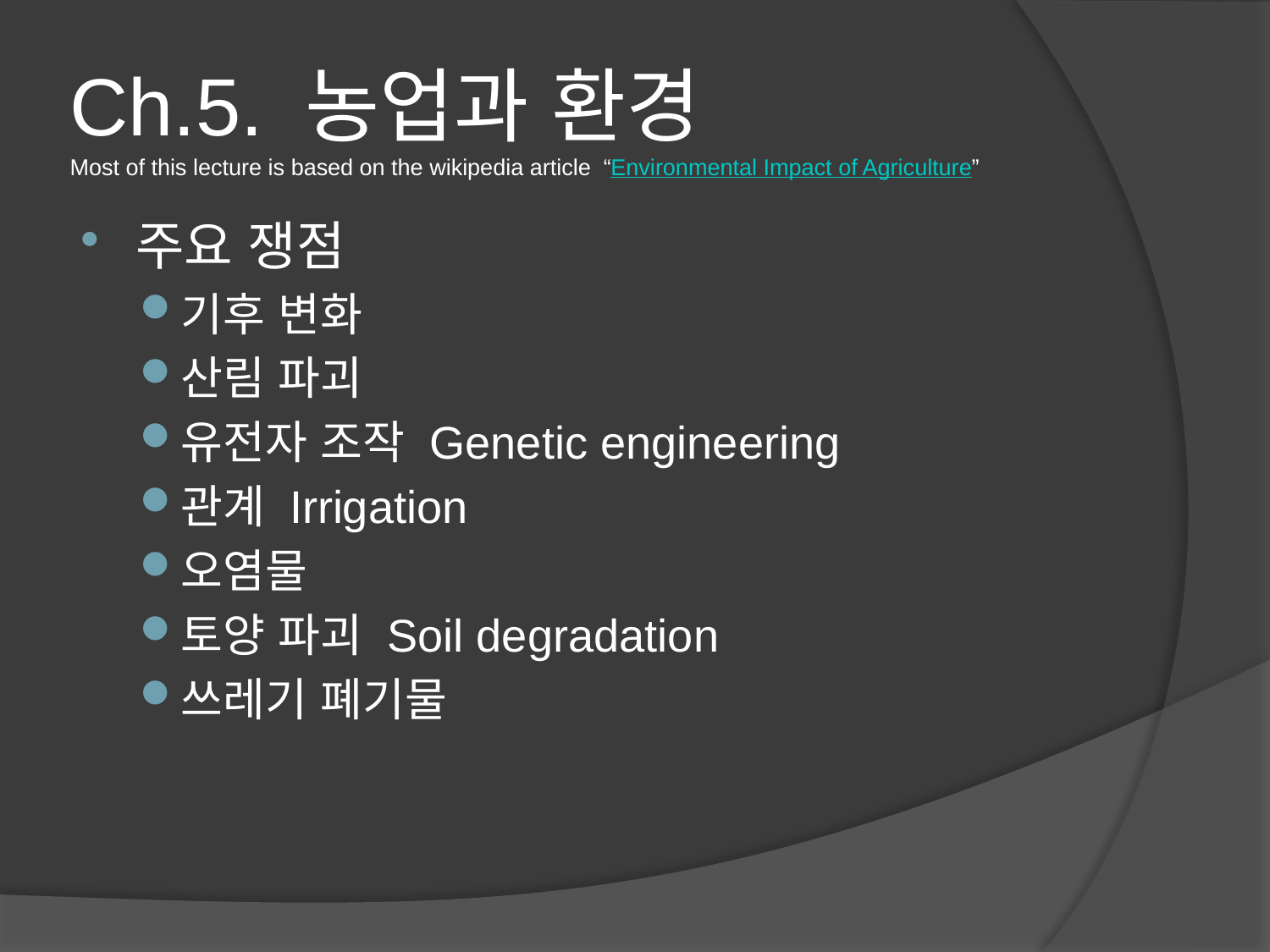

# Ch.5. 농업과 환경 Most of this lecture is based on the wikipedia article  “Environmental Impact of Agriculture”
주요 쟁점
기후 변화
산림 파괴
유전자 조작 Genetic engineering
관계 Irrigation
오염물
토양 파괴 Soil degradation
쓰레기 폐기물